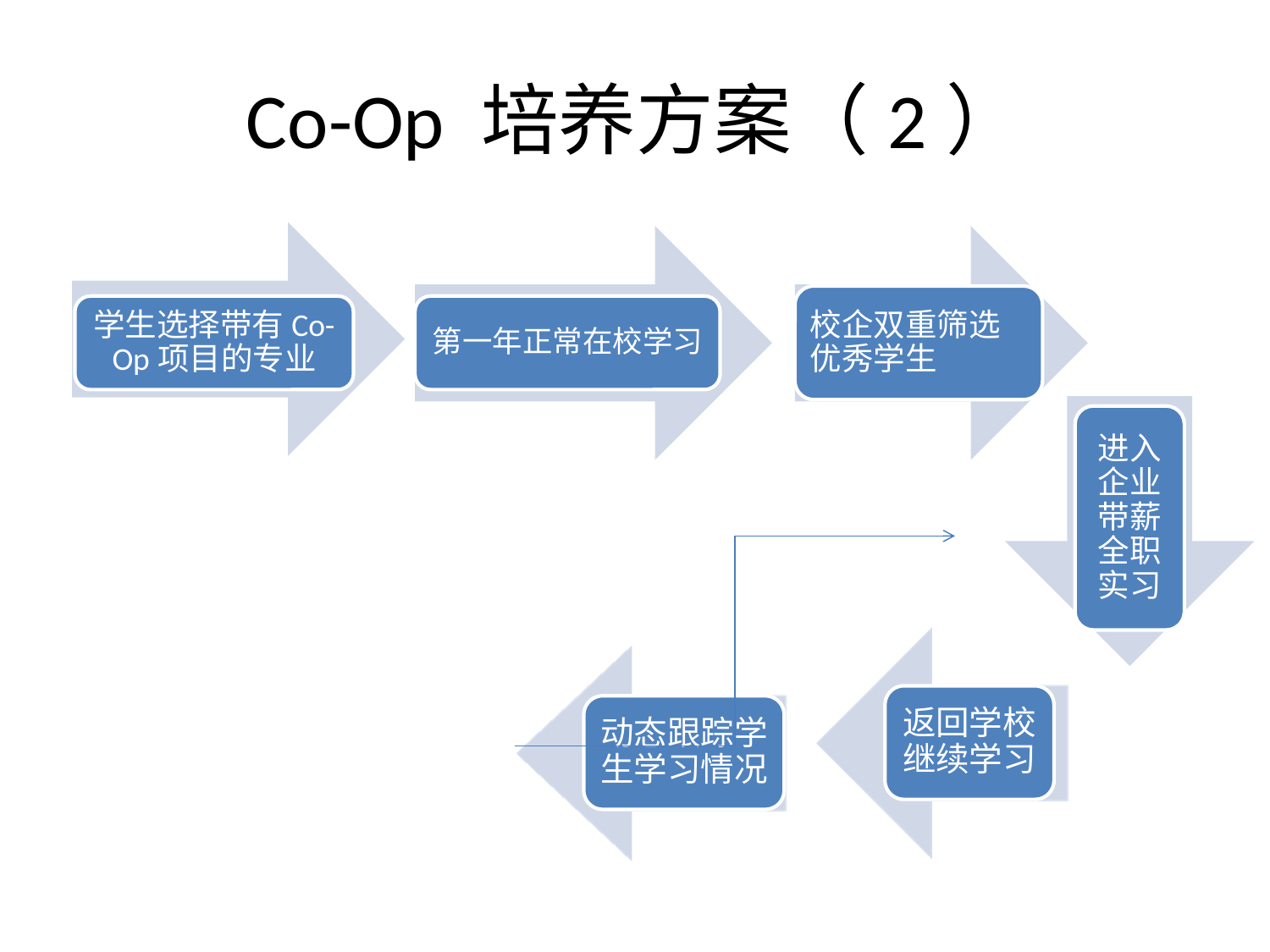

# Co-Op 培养方案（2）
学生选择带有Co-Op项目的专业
第一年正常在校学习
校企双重筛选优秀学生
进入企业带薪全职实习
返回学校继续学习
动态跟踪学生学习情况